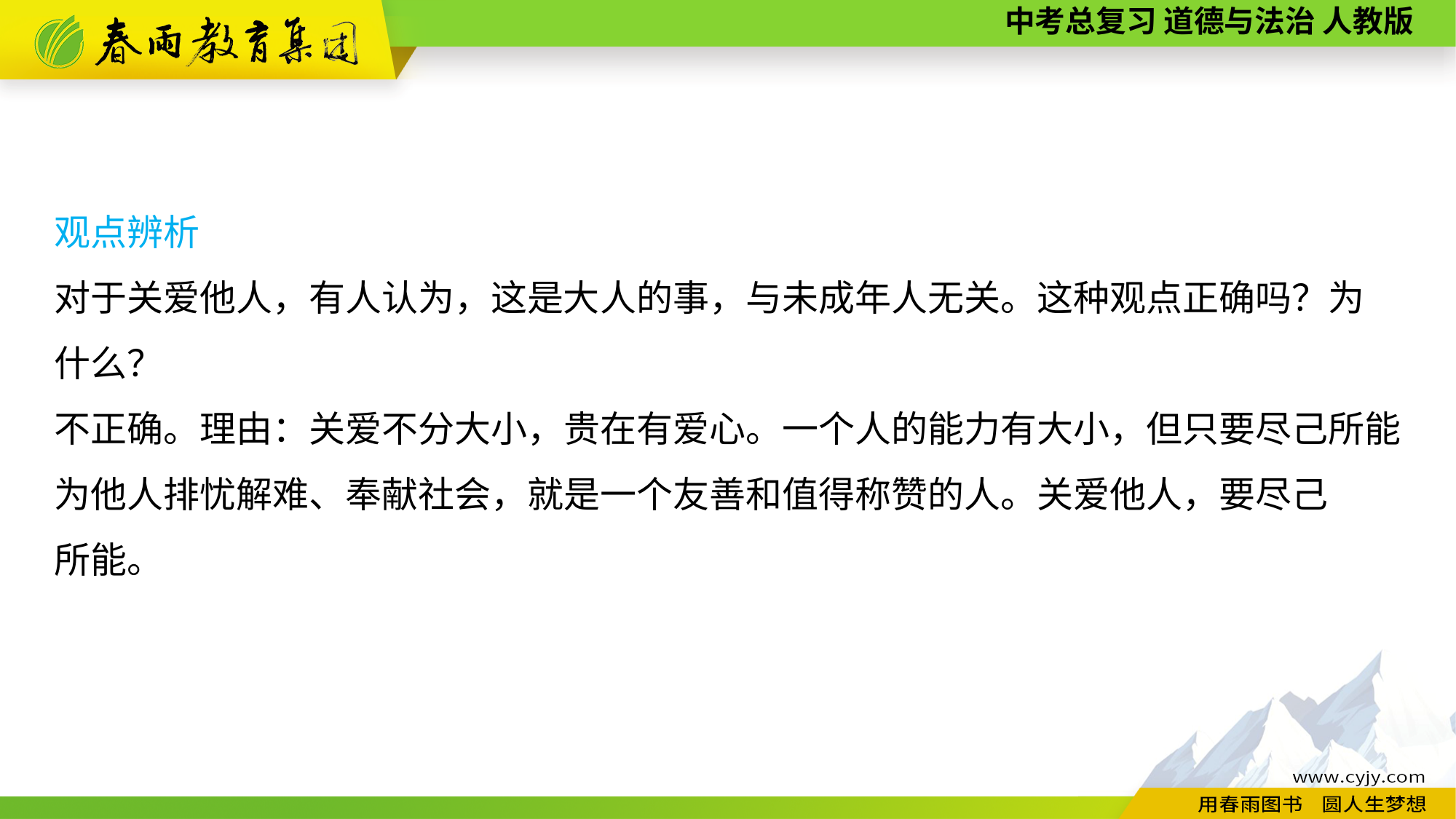

观点辨析
对于关爱他人，有人认为，这是大人的事，与未成年人无关。这种观点正确吗？为
什么？
不正确。理由：关爱不分大小，贵在有爱心。一个人的能力有大小，但只要尽己所能为他人排忧解难、奉献社会，就是一个友善和值得称赞的人。关爱他人，要尽己
所能。